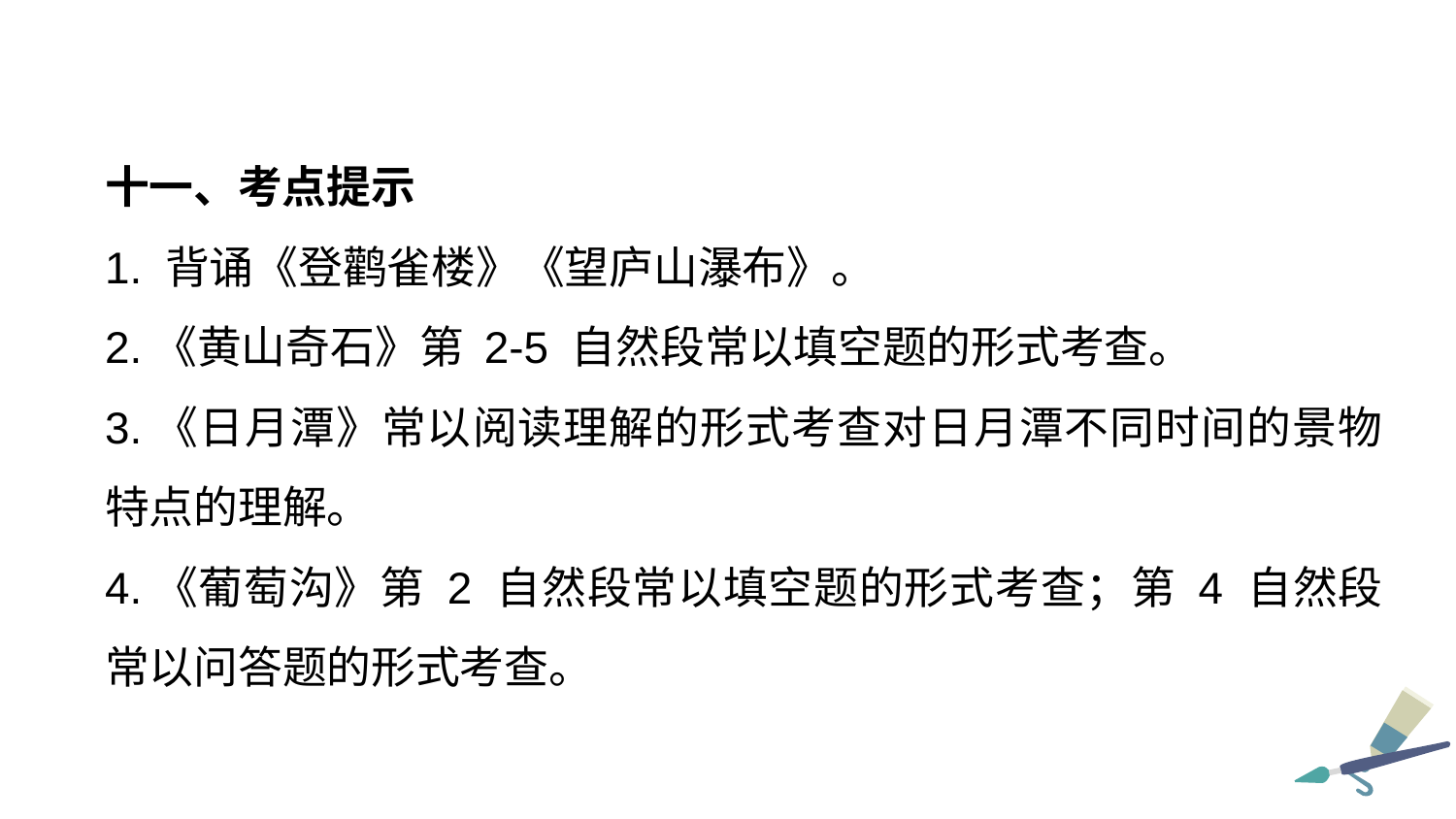

十一、考点提示
1. 背诵《登鹳雀楼》《望庐山瀑布》。
2.《黄山奇石》第 2-5 自然段常以填空题的形式考查。
3.《日月潭》常以阅读理解的形式考查对日月潭不同时间的景物特点的理解。
4.《葡萄沟》第 2 自然段常以填空题的形式考查；第 4 自然段常以问答题的形式考查。